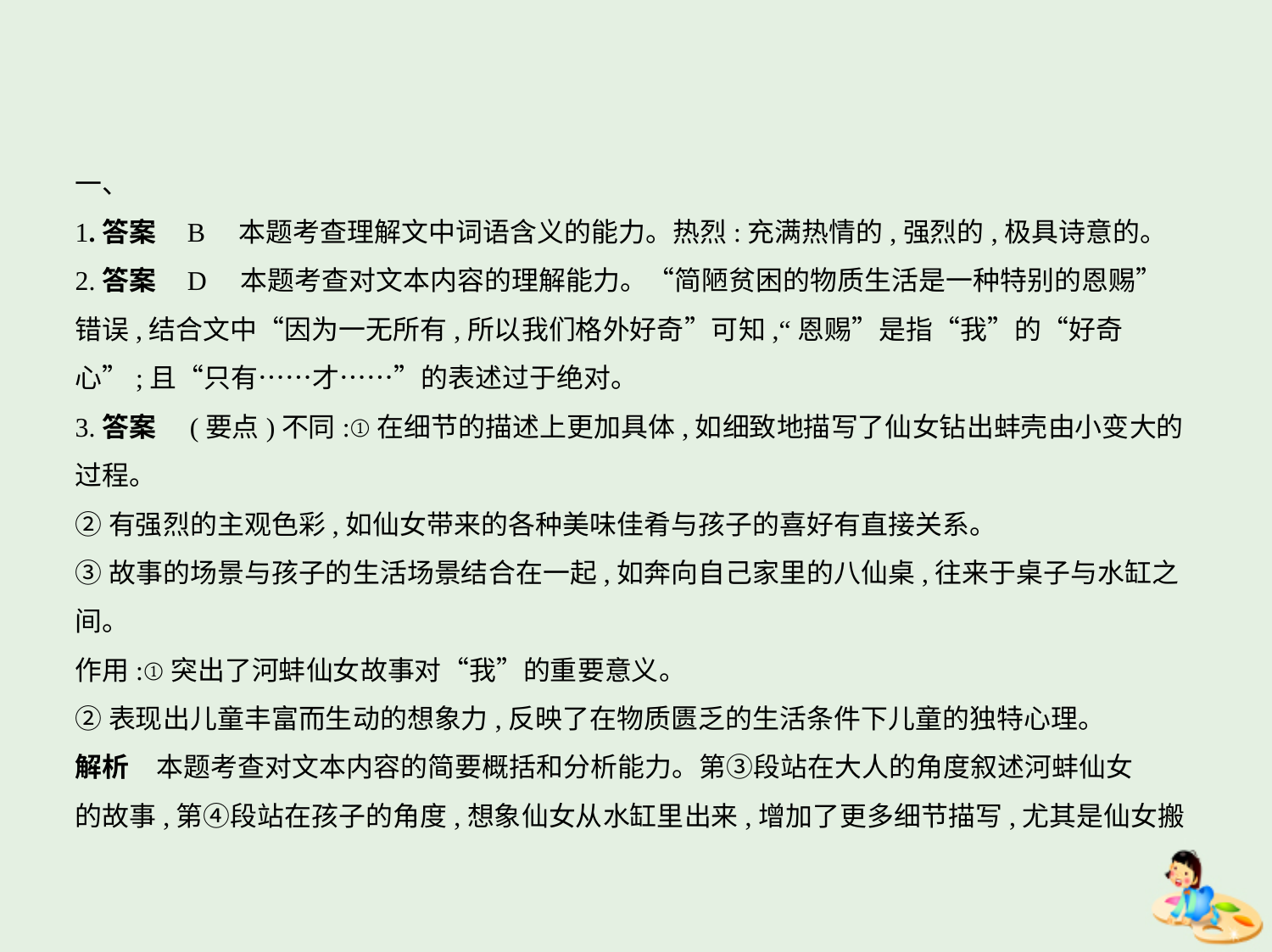

一、
1.答案    B　本题考查理解文中词语含义的能力。热烈:充满热情的,强烈的,极具诗意的。
2.答案    D　本题考查对文本内容的理解能力。“简陋贫困的物质生活是一种特别的恩赐”
错误,结合文中“因为一无所有,所以我们格外好奇”可知,“恩赐”是指“我”的“好奇
心”;且“只有……才……”的表述过于绝对。
3.答案　(要点)不同:①在细节的描述上更加具体,如细致地描写了仙女钻出蚌壳由小变大的
过程。
②有强烈的主观色彩,如仙女带来的各种美味佳肴与孩子的喜好有直接关系。
③故事的场景与孩子的生活场景结合在一起,如奔向自己家里的八仙桌,往来于桌子与水缸之
间。
作用:①突出了河蚌仙女故事对“我”的重要意义。
②表现出儿童丰富而生动的想象力,反映了在物质匮乏的生活条件下儿童的独特心理。
解析　本题考查对文本内容的简要概括和分析能力。第③段站在大人的角度叙述河蚌仙女
的故事,第④段站在孩子的角度,想象仙女从水缸里出来,增加了更多细节描写,尤其是仙女搬